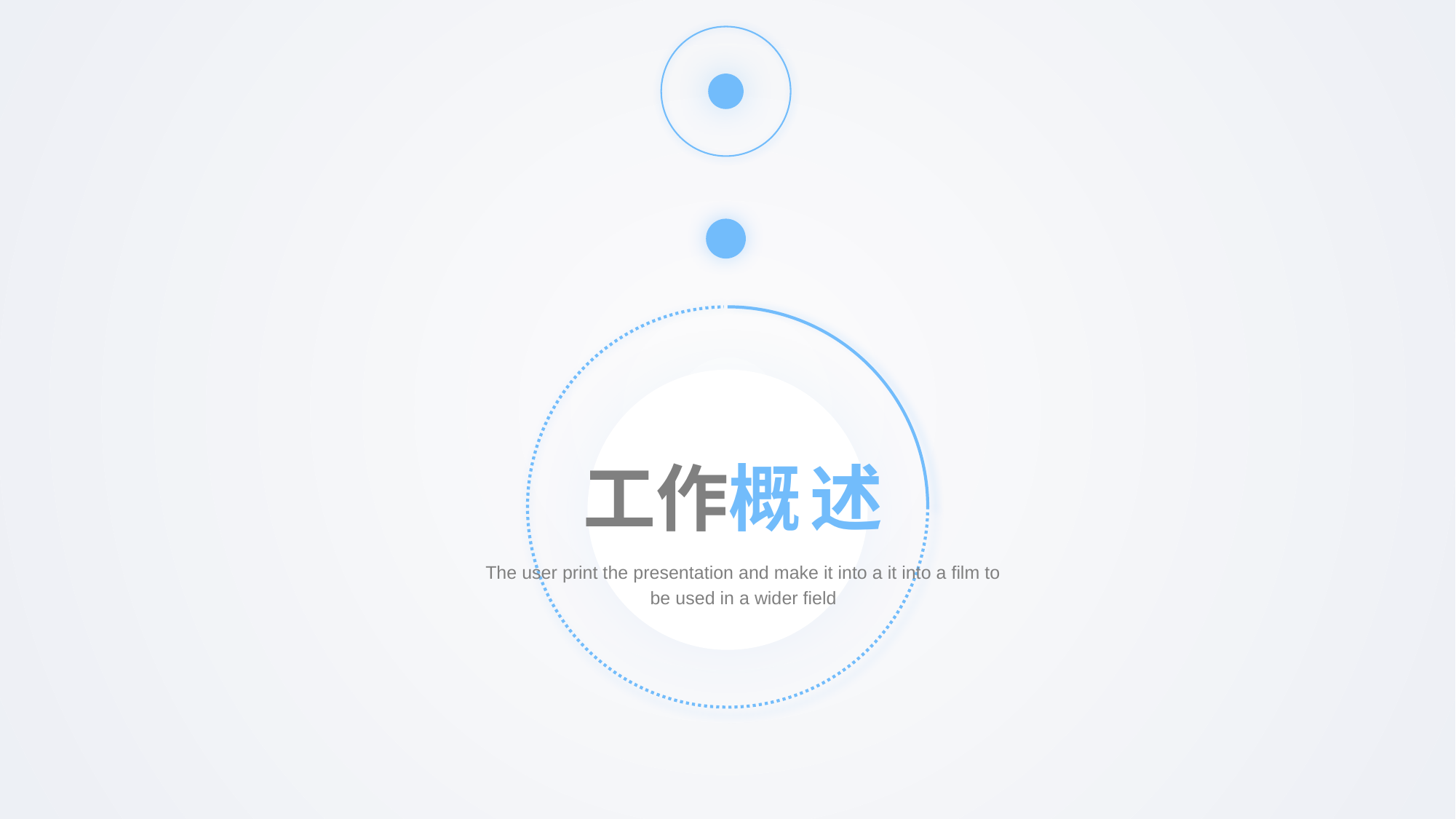

工作概述
The user print the presentation and make it into a it into a film to be used in a wider field